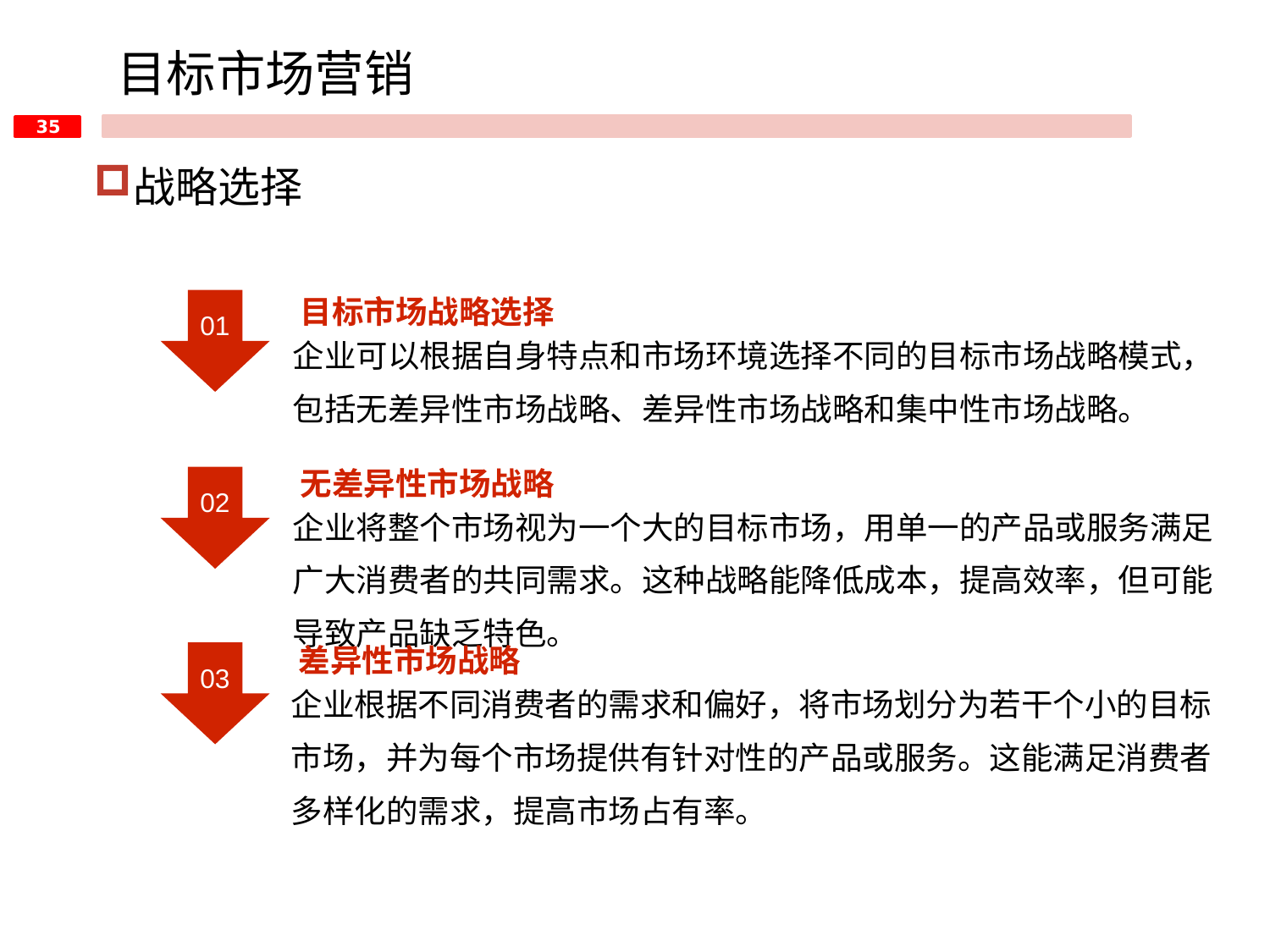

目标市场营销
35
战略选择
目标市场战略选择

01

企业可以根据自身特点和市场环境选择不同的目标市场战略模式，包括无差异性市场战略、差异性市场战略和集中性市场战略。
无差异性市场战略

02

企业将整个市场视为一个大的目标市场，用单一的产品或服务满足广大消费者的共同需求。这种战略能降低成本，提高效率，但可能导致产品缺乏特色。
差异性市场战略

03

企业根据不同消费者的需求和偏好，将市场划分为若干个小的目标市场，并为每个市场提供有针对性的产品或服务。这能满足消费者多样化的需求，提高市场占有率。